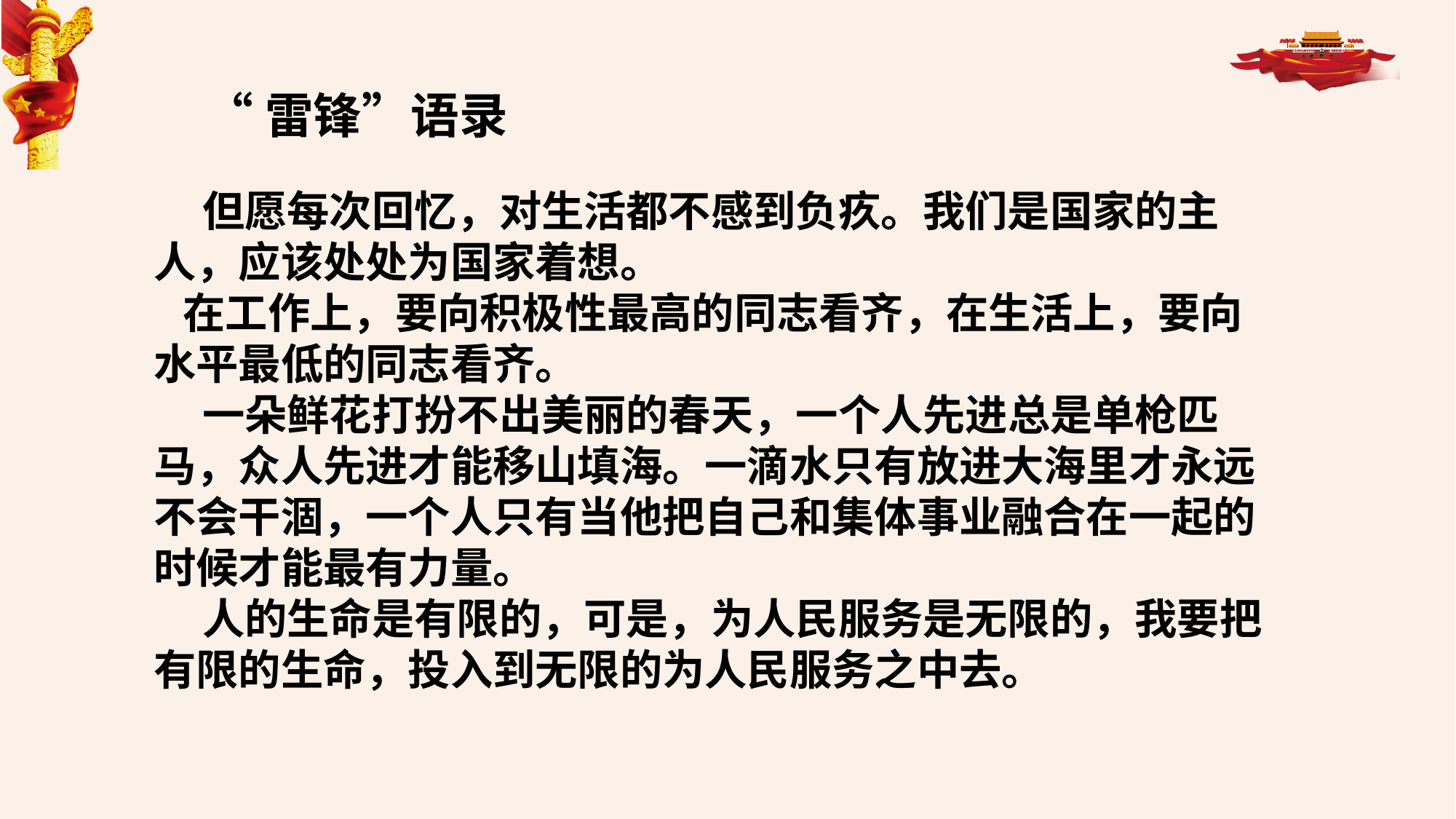

“雷锋”语录
    但愿每次回忆，对生活都不感到负疚。我们是国家的主人，应该处处为国家着想。
  在工作上，要向积极性最高的同志看齐，在生活上，要向水平最低的同志看齐。
    一朵鲜花打扮不出美丽的春天，一个人先进总是单枪匹马，众人先进才能移山填海。一滴水只有放进大海里才永远不会干涸，一个人只有当他把自己和集体事业融合在一起的时候才能最有力量。
    人的生命是有限的，可是，为人民服务是无限的，我要把有限的生命，投入到无限的为人民服务之中去。